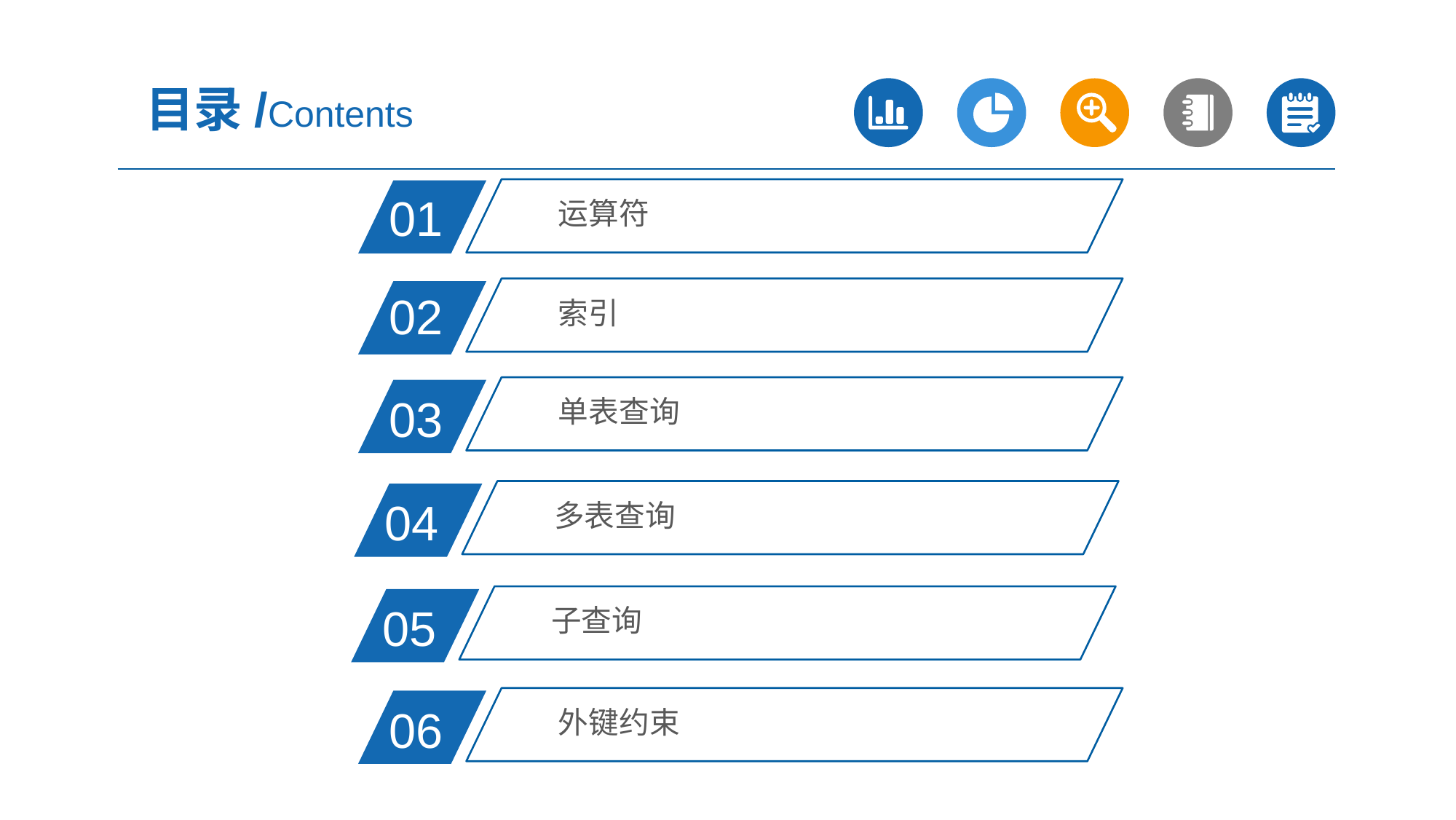

目录/Contents

运算符

01

索引
02

单表查询

03

多表查询

04

子查询

05

外键约束

06